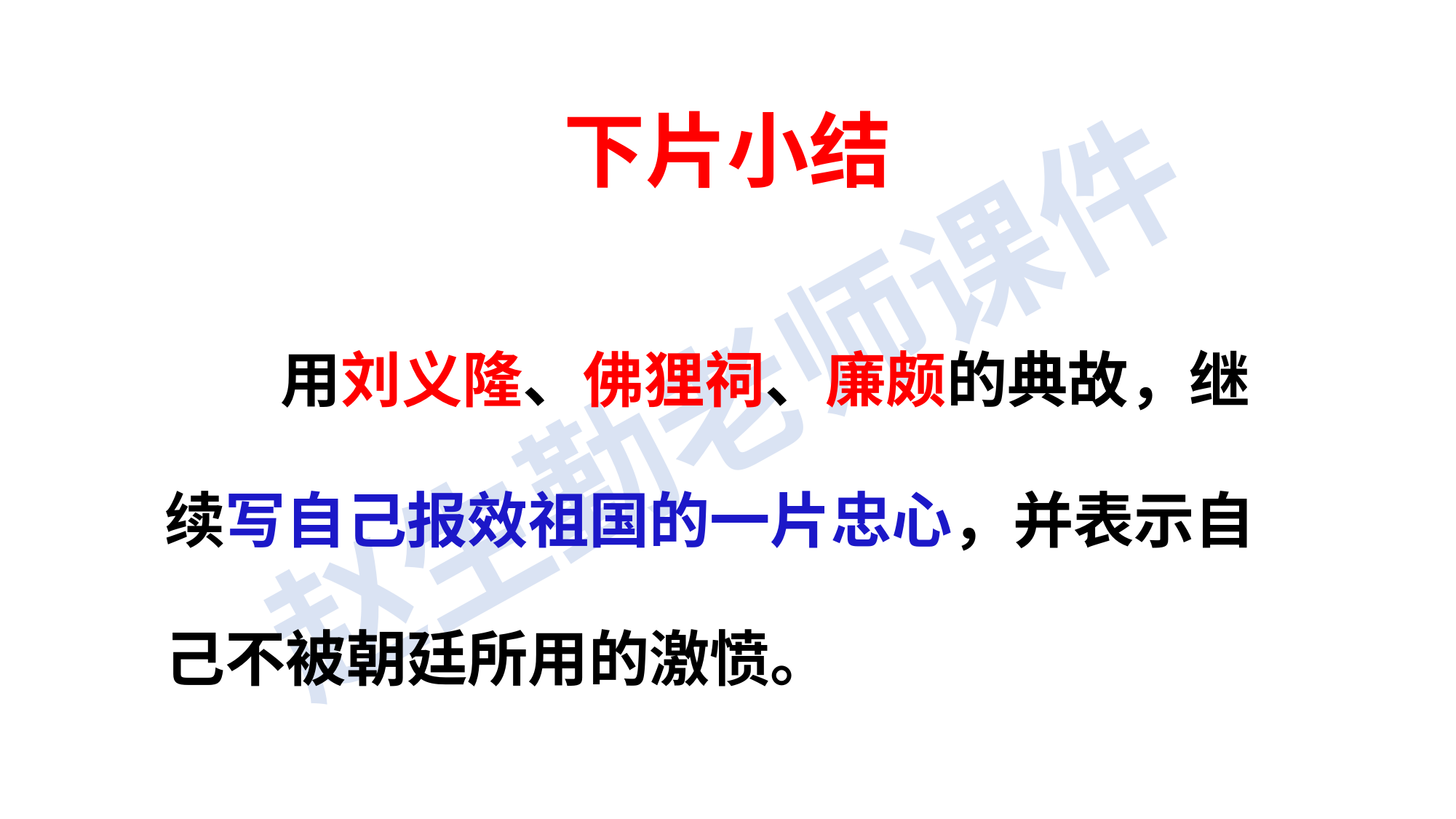

下片小结
      用刘义隆、佛狸祠、廉颇的典故，继续写自己报效祖国的一片忠心，并表示自己不被朝廷所用的激愤。